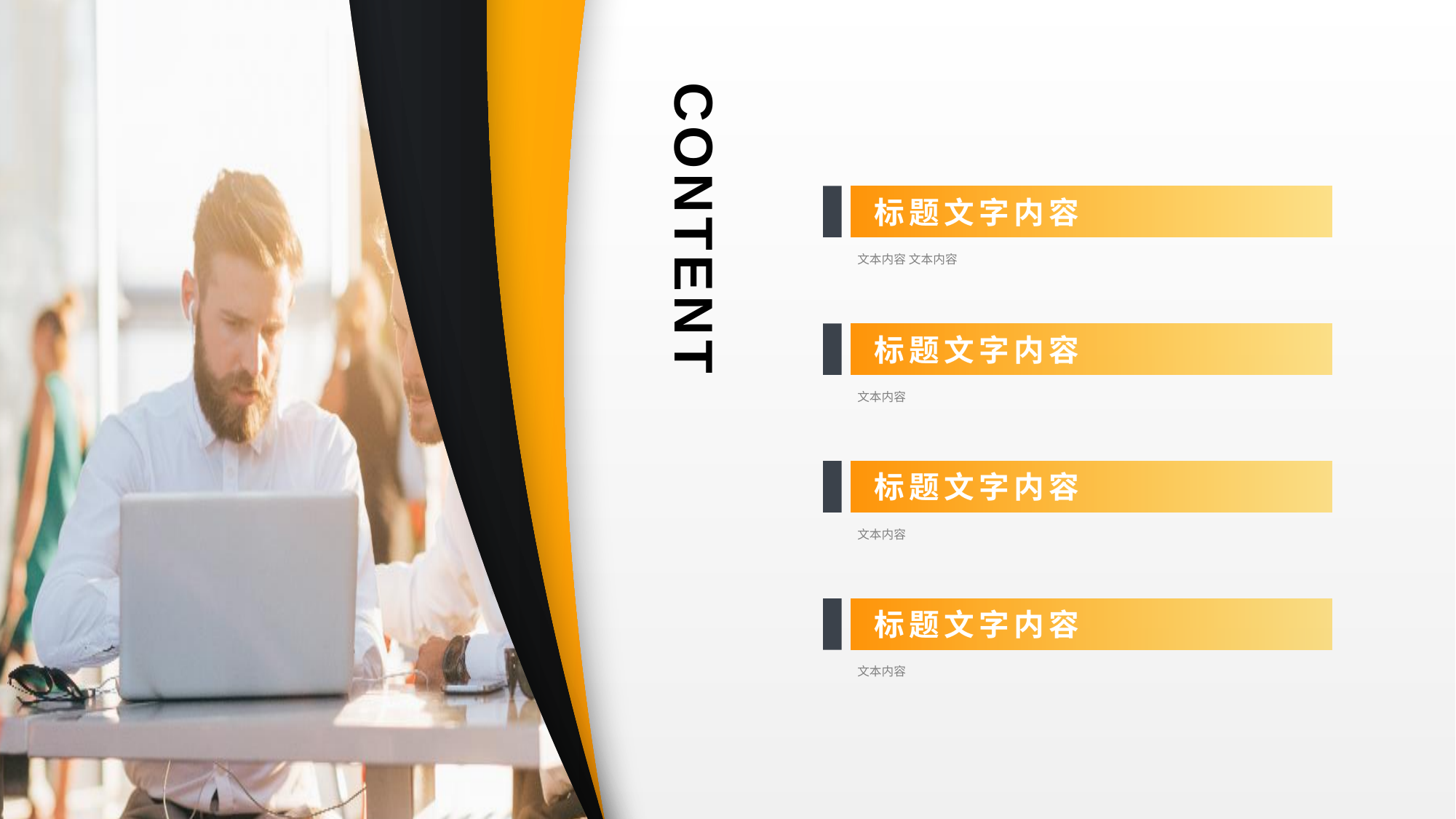

标题文字内容
CONTENT
 文本内容 文本内容

标题文字内容
 文本内容

标题文字内容
 文本内容

标题文字内容
 文本内容